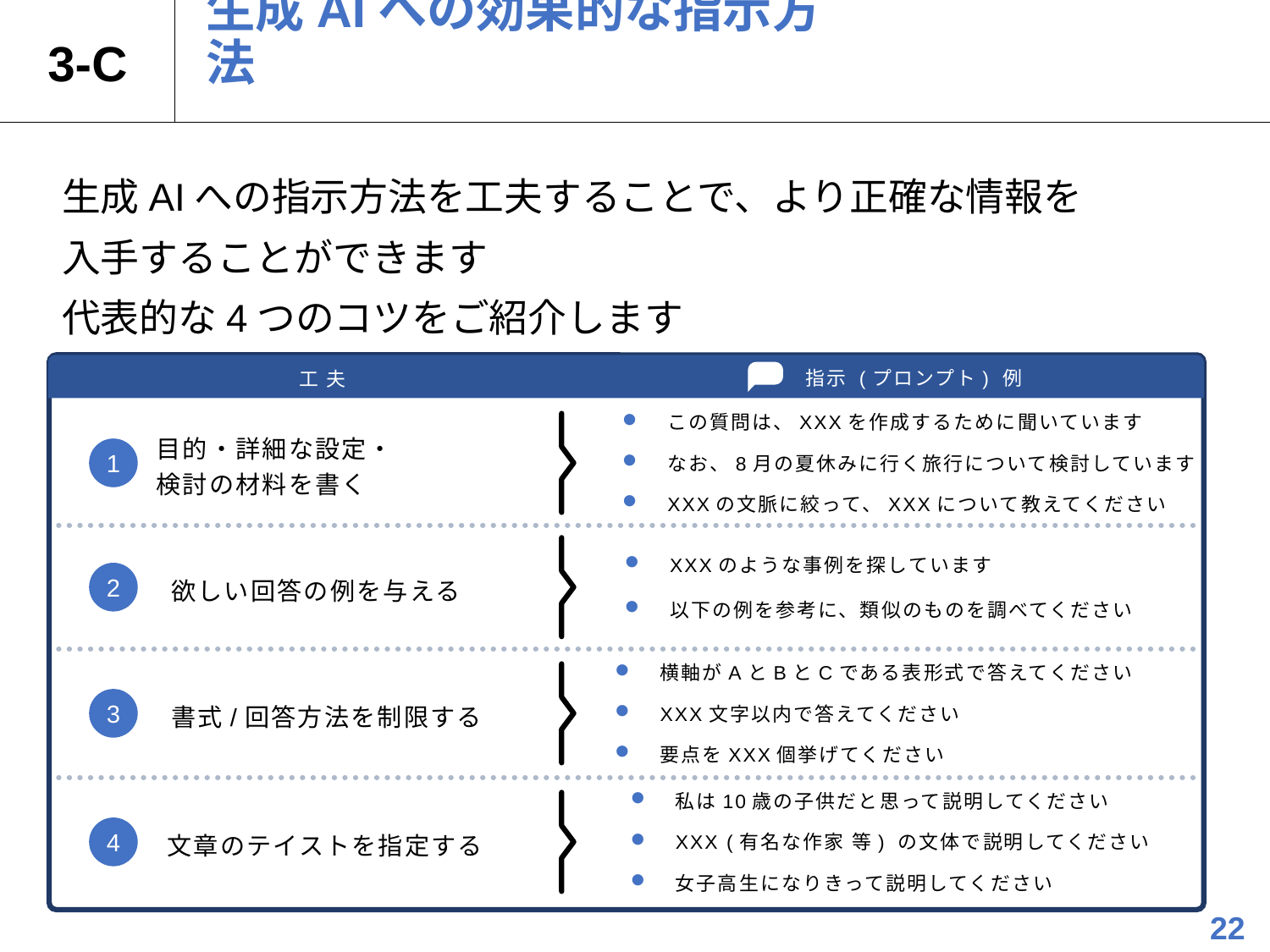

3-C
# 生成AIへの効果的な指示方法
生成AIへの指示方法を工夫することで、より正確な情報を
入手することができます
代表的な4つのコツをご紹介します

指示 (プロンプト) 例

工 夫
この質問は、XXXを作成するために聞いています
なお、8月の夏休みに行く旅行について検討しています
XXXの文脈に絞って、XXXについて教えてください

目的・詳細な設定・
検討の材料を書く
1

XXXのような事例を探しています
以下の例を参考に、類似のものを調べてください
2
欲しい回答の例を与える
横軸がAとBとCである表形式で答えてください
XXX文字以内で答えてください
要点をXXX個挙げてください

3
書式/回答方法を制限する
私は10歳の子供だと思って説明してください
XXX (有名な作家 等) の文体で説明してください
女子高生になりきって説明してください

4
文章のテイストを指定する
22